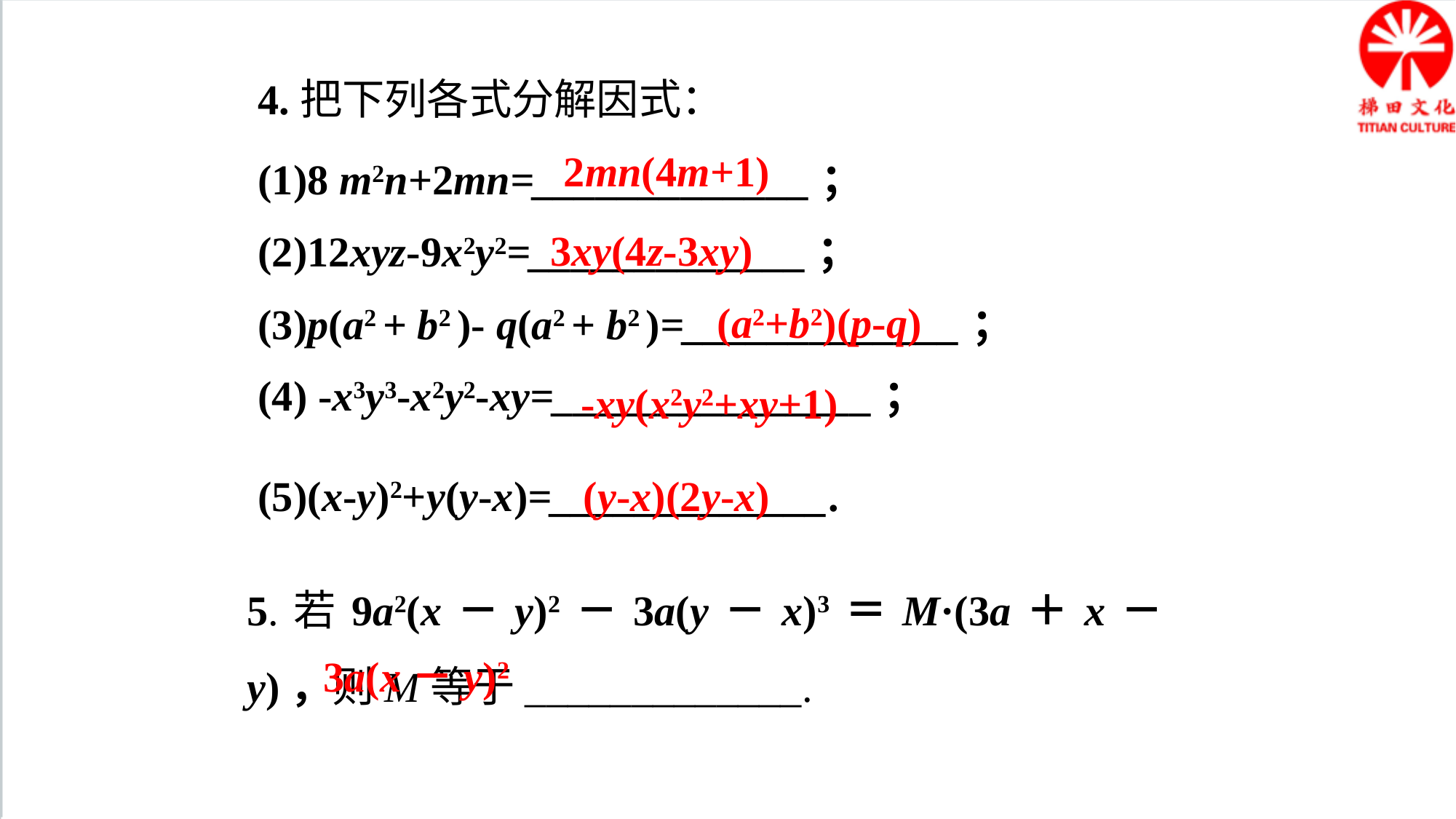

4.把下列各式分解因式：
2mn(4m+1)
(1)8 m2n+2mn=_____________；
(2)12xyz-9x2y2=_____________；
(3)p(a2 + b2 )- q(a2 + b2 )=_____________；
(4) -x3y3-x2y2-xy=_______________；
3xy(4z-3xy)
(a2+b2)(p-q)
-xy(x2y2+xy+1)
(5)(x-y)2+y(y-x)=_____________.
(y-x)(2y-x)
5.若9a2(x－y)2－3a(y－x)3＝M·(3a＋x－y)，则M等于_____________.
3a(x－y)2